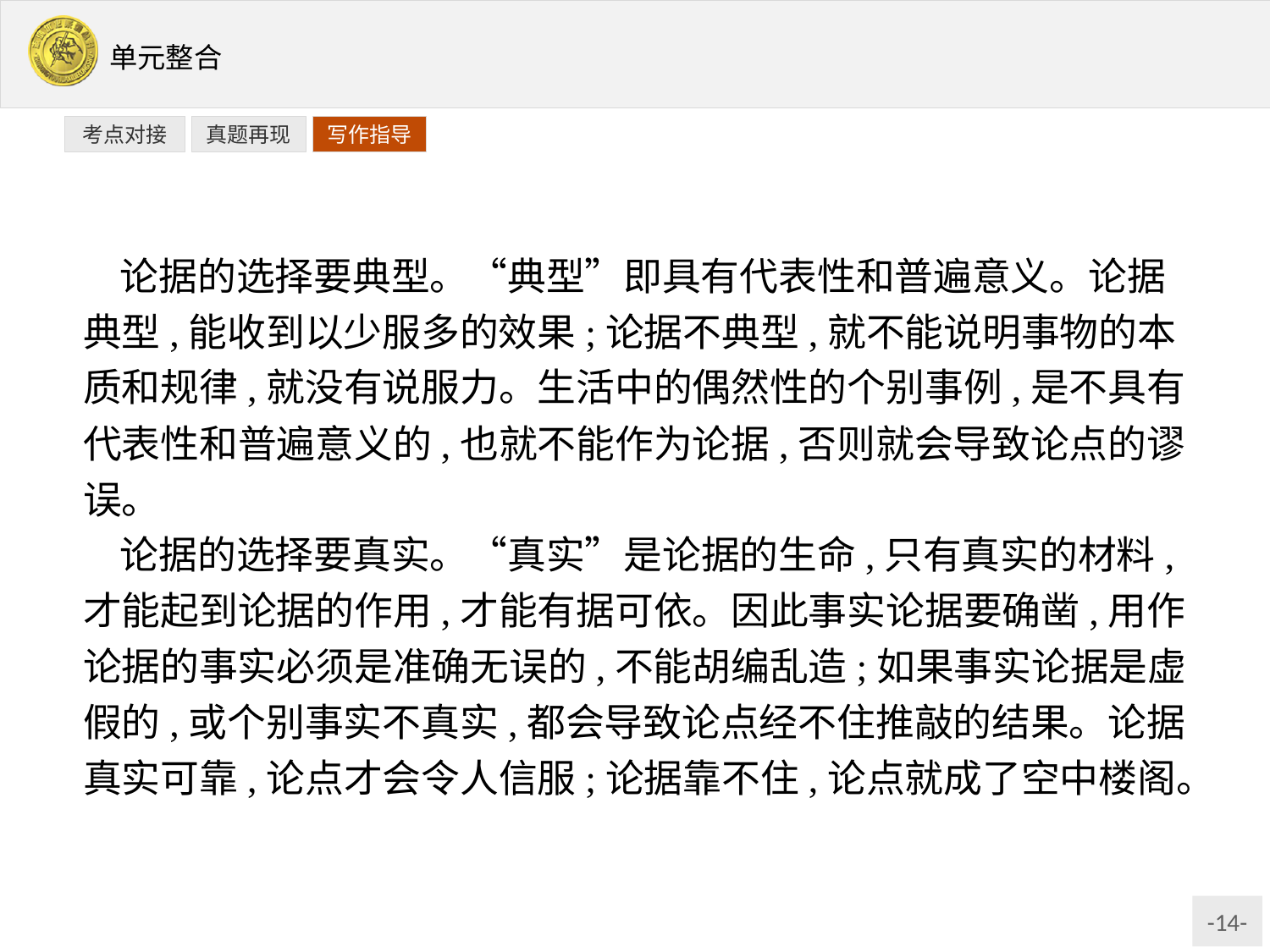

写作指导
考点对接
真题再现
论据的选择要典型。“典型”即具有代表性和普遍意义。论据典型,能收到以少服多的效果;论据不典型,就不能说明事物的本质和规律,就没有说服力。生活中的偶然性的个别事例,是不具有代表性和普遍意义的,也就不能作为论据,否则就会导致论点的谬误。
论据的选择要真实。“真实”是论据的生命,只有真实的材料,才能起到论据的作用,才能有据可依。因此事实论据要确凿,用作论据的事实必须是准确无误的,不能胡编乱造;如果事实论据是虚假的,或个别事实不真实,都会导致论点经不住推敲的结果。论据真实可靠,论点才会令人信服;论据靠不住,论点就成了空中楼阁。